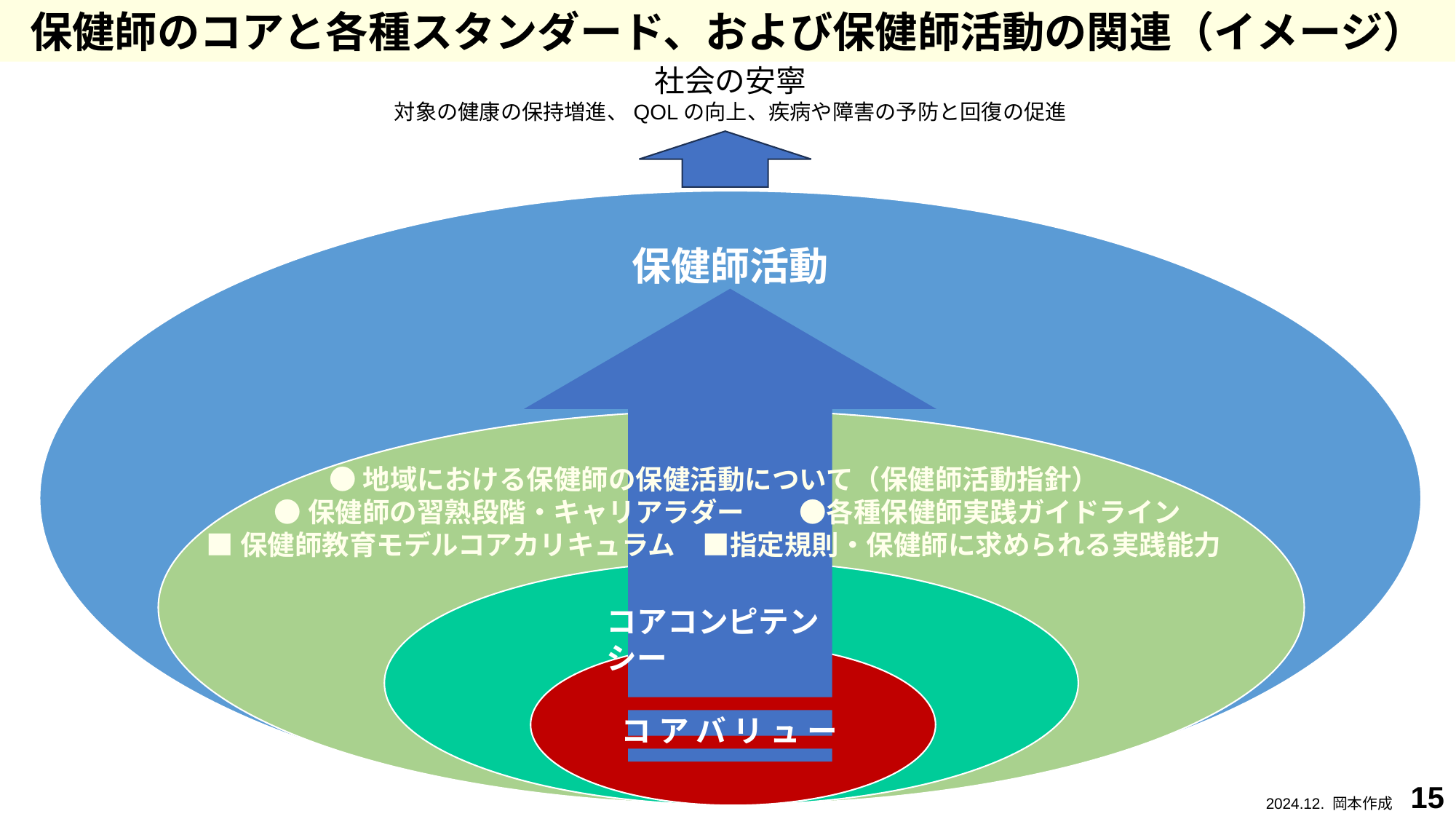

保健師のコアと各種スタンダード、および保健師活動の関連（イメージ）
社会の安寧
対象の健康の保持増進、QOLの向上、疾病や障害の予防と回復の促進

保健師活動

●地域における保健師の保健活動について（保健師活動指針）
●保健師の習熟段階・キャリアラダー　　●各種保健師実践ガイドライン
■保健師教育モデルコアカリキュラム　■指定規則・保健師に求められる実践能力
コアコンピテンシー
コ ア バ リ ュ ー
15
2024.12. 岡本作成